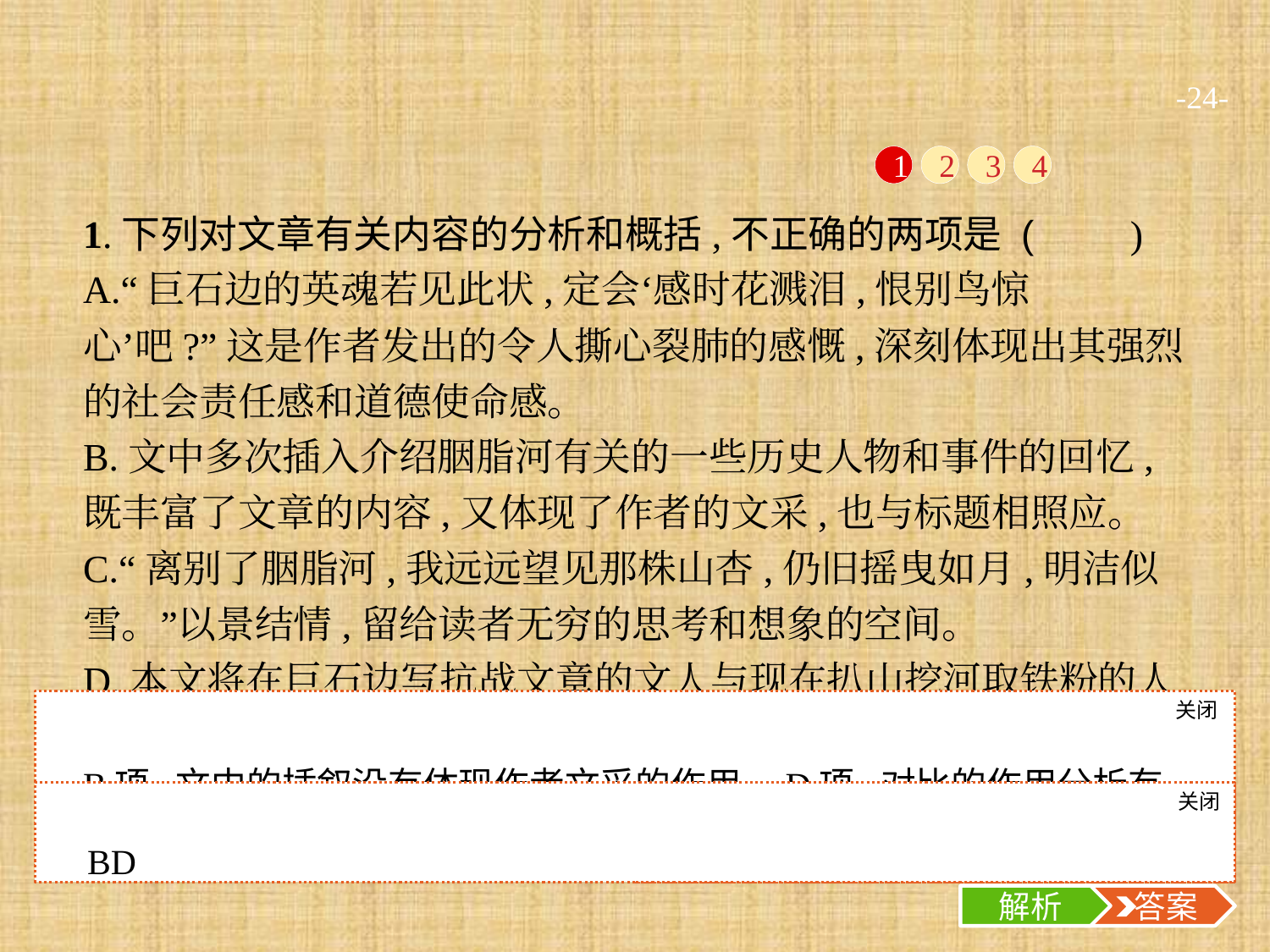

-24-
1
2
3
4
1.下列对文章有关内容的分析和概括,不正确的两项是 (　　)
A.“巨石边的英魂若见此状,定会‘感时花溅泪,恨别鸟惊心’吧?”这是作者发出的令人撕心裂肺的感慨,深刻体现出其强烈的社会责任感和道德使命感。
B.文中多次插入介绍胭脂河有关的一些历史人物和事件的回忆,既丰富了文章的内容,又体现了作者的文采,也与标题相照应。
C.“离别了胭脂河,我远远望见那株山杏,仍旧摇曳如月,明洁似雪。”以景结情,留给读者无穷的思考和想象的空间。
D.本文将在巨石边写抗战文章的文人与现在扒山挖河取铁粉的人们进行对比,突出和强调了对抗战将士的敬仰和缅怀之情。
E.文章前后文字表现了不同的情感,以第⑤段作为转折,第⑤段以后主要表现了作者的谴责和愤激之情。

关闭
解析

B项,文中的插叙没有体现作者文采的作用。D项,对比的作用分析有误,应为“对今天人们破坏自然的行为的谴责”。
关闭

解析
  答案

BD
解析
  答案